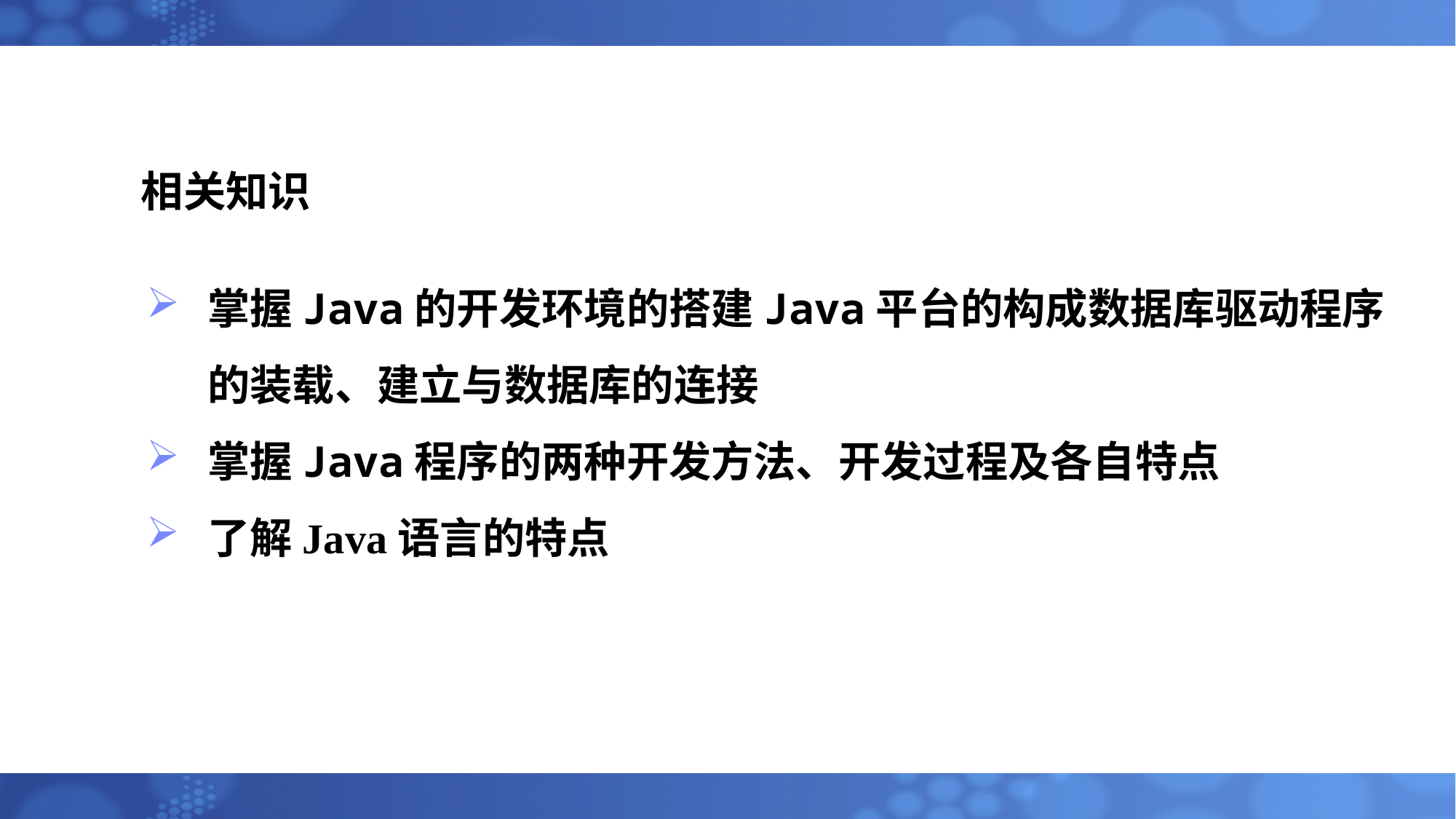

相关知识
掌握Java的开发环境的搭建Java平台的构成数据库驱动程序的装载、建立与数据库的连接
掌握Java程序的两种开发方法、开发过程及各自特点
了解Java语言的特点